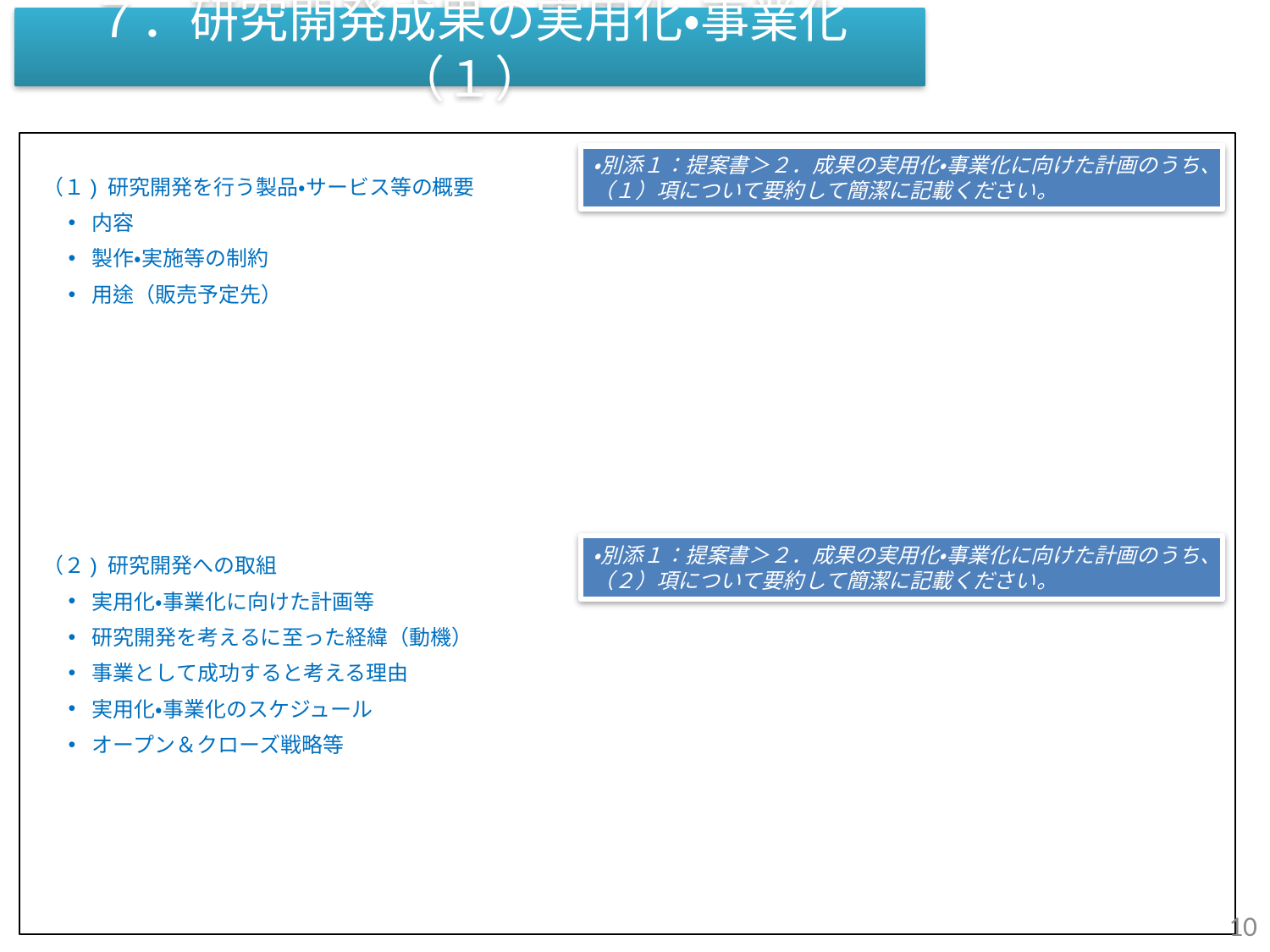

７．研究開発成果の実用化・事業化（１）

・別添１：提案書＞２．成果の実用化・事業化に向けた計画のうち、（１）項について要約して簡潔に記載ください。
（１) 研究開発を行う製品・サービス等の概要
内容
製作・実施等の制約
用途（販売予定先）
・別添１：提案書＞２．成果の実用化・事業化に向けた計画のうち、（２）項について要約して簡潔に記載ください。
（２) 研究開発への取組
実用化・事業化に向けた計画等
研究開発を考えるに至った経緯（動機）
事業として成功すると考える理由
実用化・事業化のスケジュール
オープン＆クローズ戦略等
10